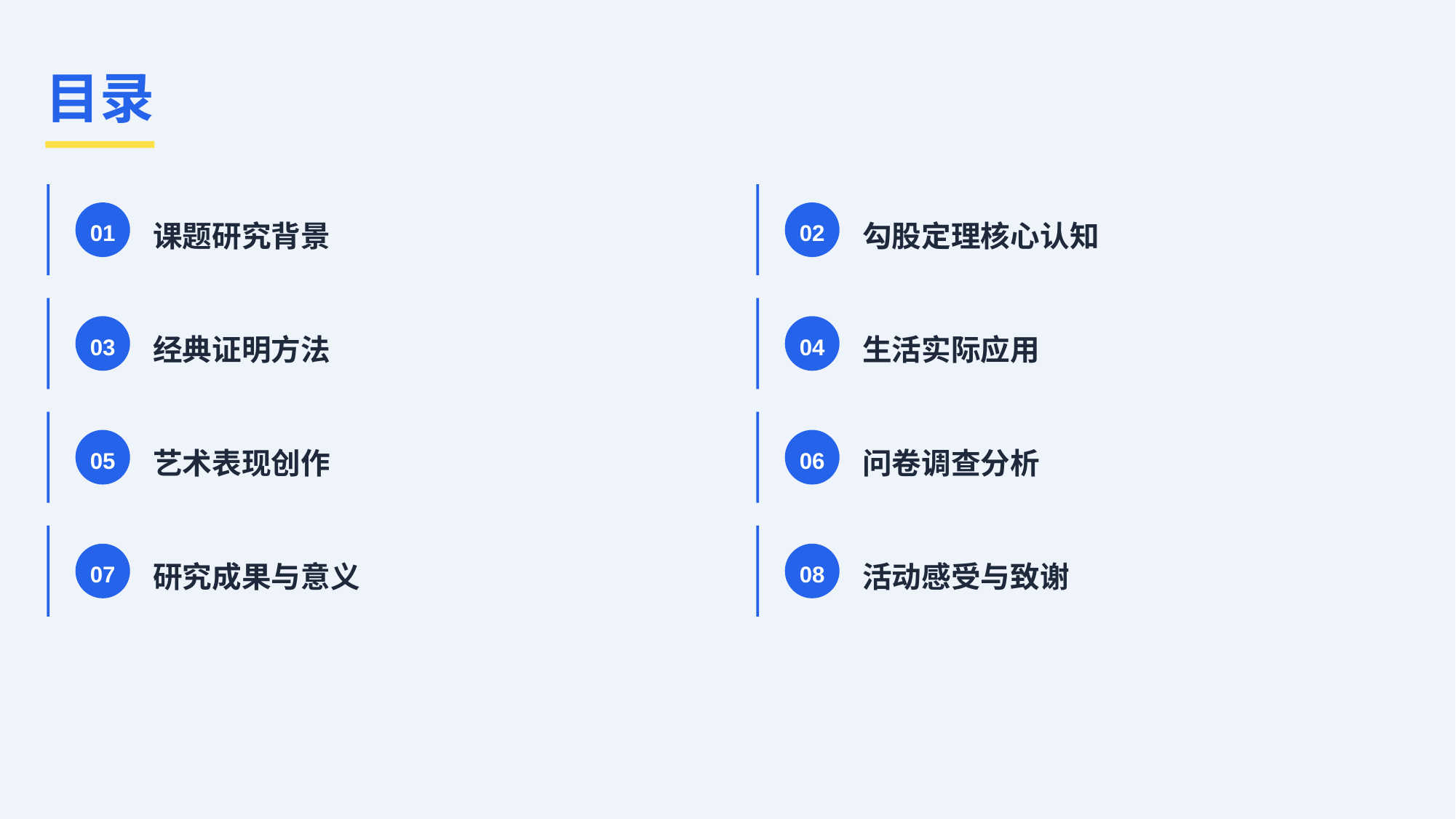

目录

01

02

课题研究背景
勾股定理核心认知

03

04

经典证明方法
生活实际应用

05

06

艺术表现创作
问卷调查分析

07

08

研究成果与意义
活动感受与致谢